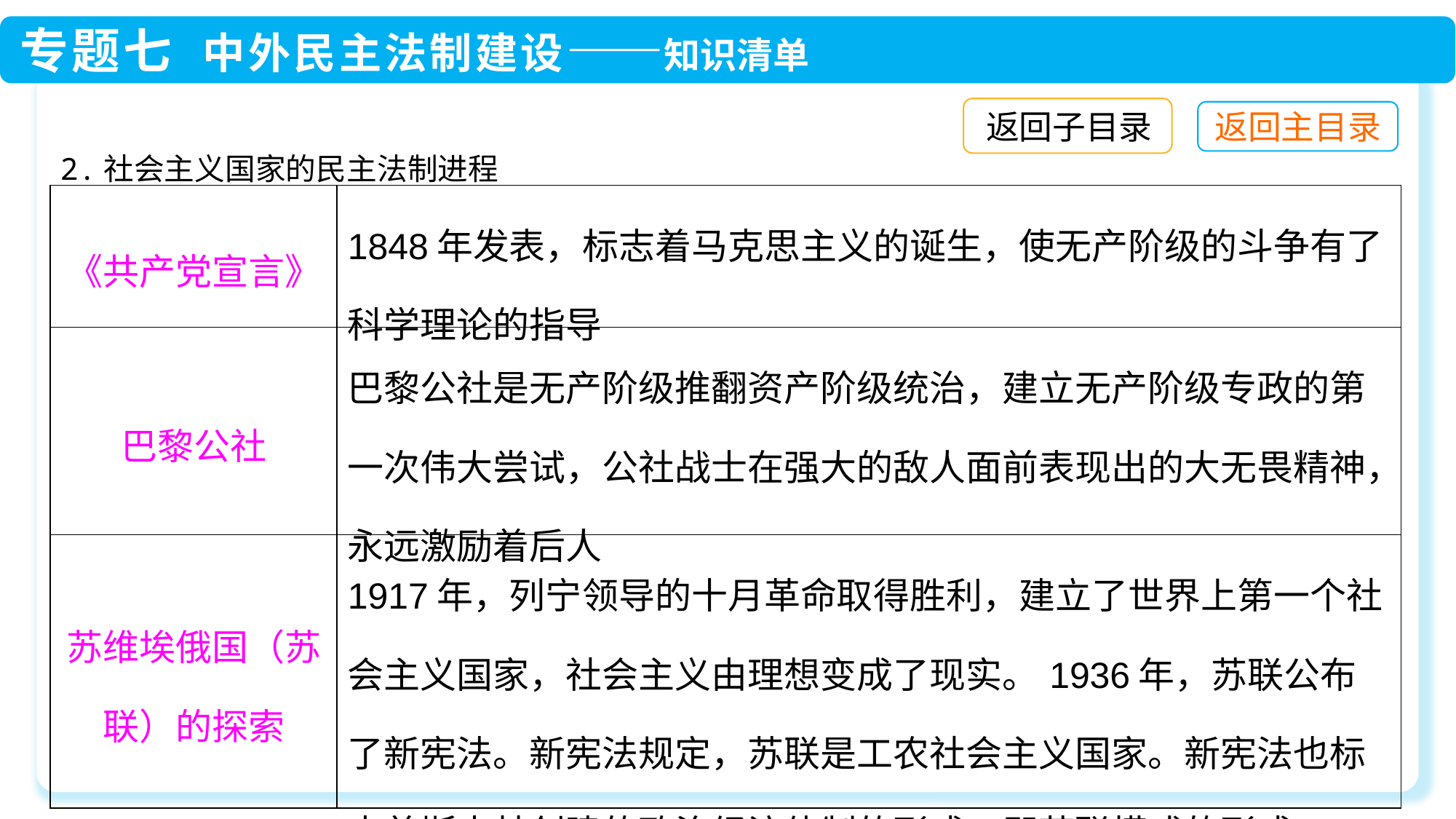

返回子目录
2.社会主义国家的民主法制进程
| 《共产党宣言》 | 1848年发表，标志着马克思主义的诞生，使无产阶级的斗争有了科学理论的指导 |
| --- | --- |
| 巴黎公社 | 巴黎公社是无产阶级推翻资产阶级统治，建立无产阶级专政的第一次伟大尝试，公社战士在强大的敌人面前表现出的大无畏精神，永远激励着后人 |
| 苏维埃俄国（苏联）的探索 | 1917年，列宁领导的十月革命取得胜利，建立了世界上第一个社会主义国家，社会主义由理想变成了现实。1936年，苏联公布了新宪法。新宪法规定，苏联是工农社会主义国家。新宪法也标志着斯大林创建的政治经济体制的形成，即苏联模式的形成 |